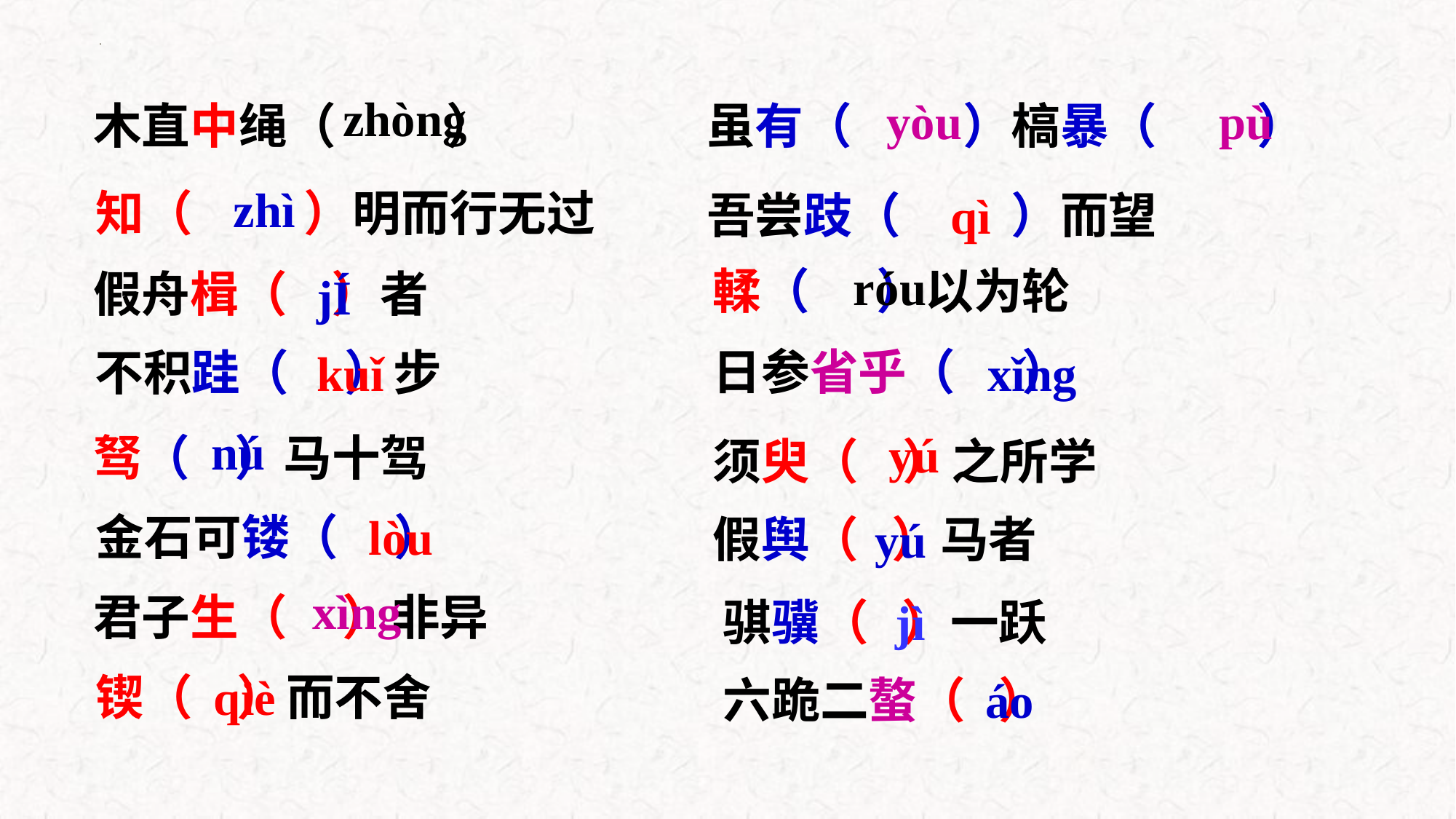

zhòng
yòu
pù
木直中绳（          ）
虽有（          ）槁暴（         ）
zhì
qì
知（          ）明而行无过
吾尝跂（          ）而望
假舟楫（    ）者
róu
jÍ
輮（      ）以为轮
不积跬（     ）步
xǐng
kuǐ
日参省乎（      ）
nú
yú
驽（    ）马十驾
须臾（    ）之所学
金石可镂（     ）
 lòu
假舆（   ）马者
yú
xìng
骐骥（   ）一跃
 jì
君子生（     ）非异
锲（    ）而不舍
qiè
六跪二螯（   ）
áo